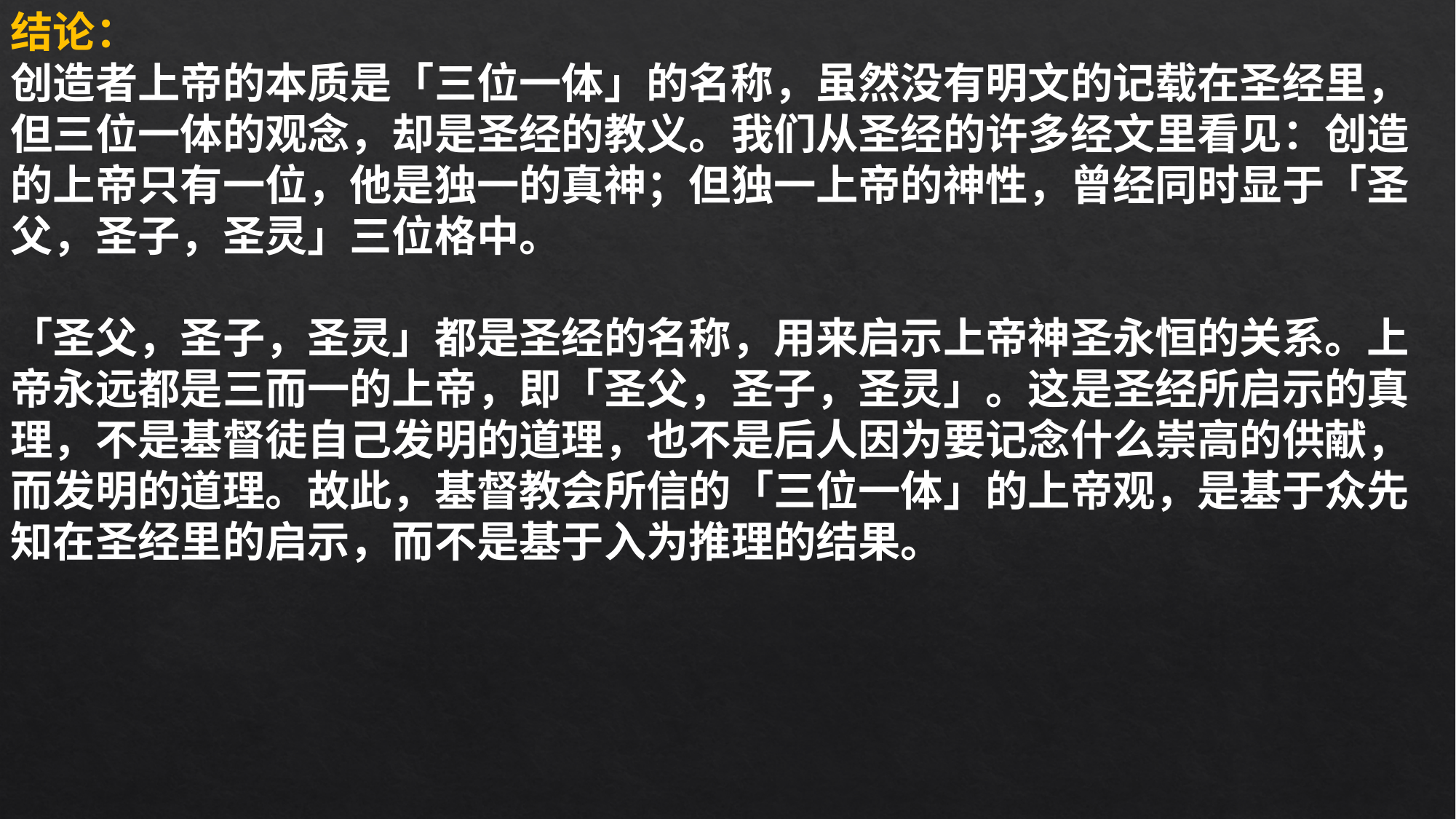

结论：
创造者上帝的本质是「三位一体」的名称，虽然没有明文的记载在圣经里，但三位一体的观念，却是圣经的教义。我们从圣经的许多经文里看见：创造的上帝只有一位，他是独一的真神；但独一上帝的神性，曾经同时显于「圣父，圣子，圣灵」三位格中。

「圣父，圣子，圣灵」都是圣经的名称，用来启示上帝神圣永恒的关系。上帝永远都是三而一的上帝，即「圣父，圣子，圣灵」。这是圣经所启示的真理，不是基督徒自己发明的道理，也不是后人因为要记念什么崇高的供献，而发明的道理。故此，基督教会所信的「三位一体」的上帝观，是基于众先知在圣经里的启示，而不是基于入为推理的结果。